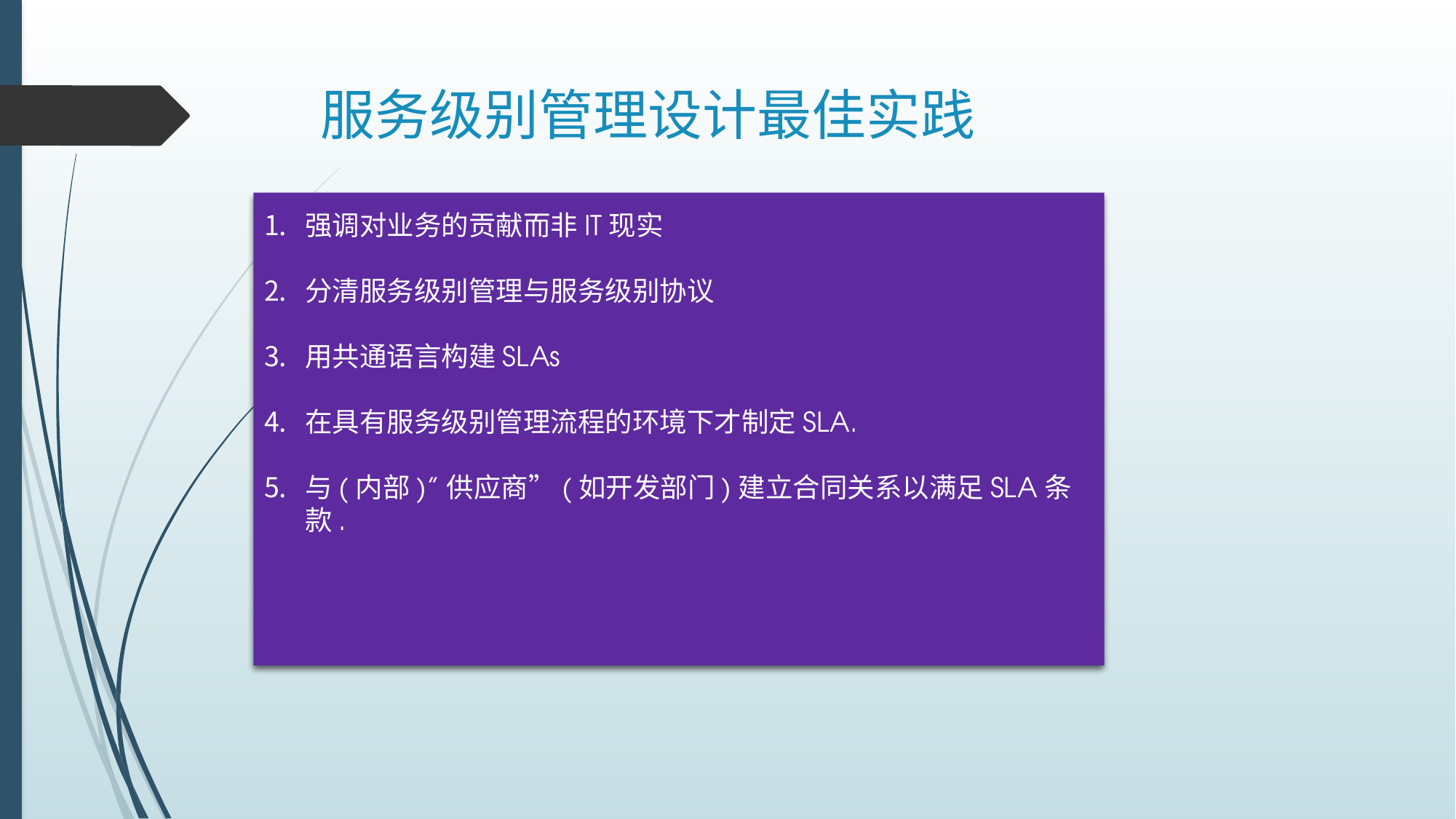

# 服务级别管理设计最佳实践

强调对业务的贡献而非IT现实

分清服务级别管理与服务级别协议

用共通语言构建SLAs

在具有服务级别管理流程的环境下才制定SLA.

与(内部)”供应商”(如开发部门)建立合同关系以满足SLA条款.